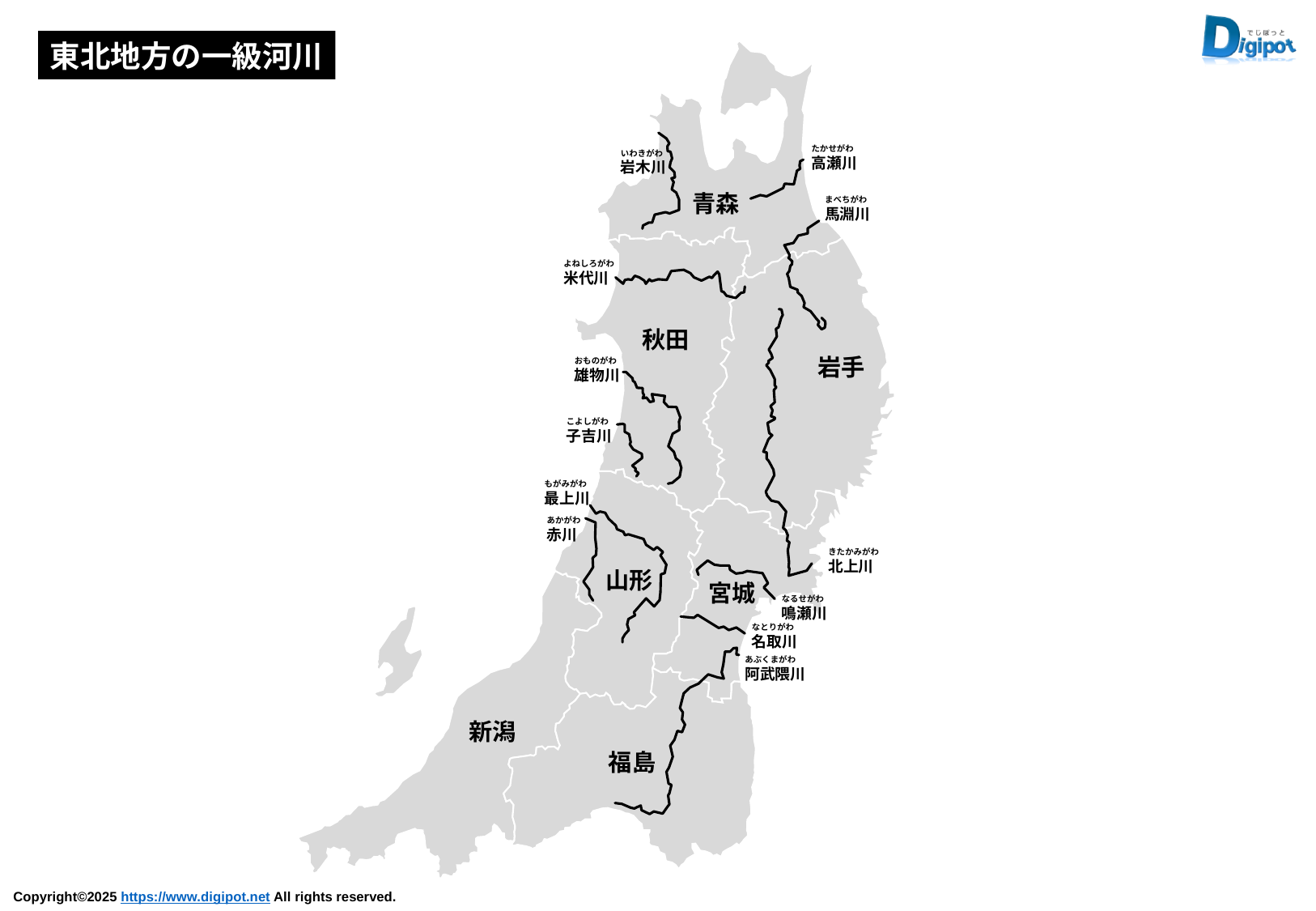

東北地方の一級河川

たかせがわ
高瀬川
いわきがわ
岩木川
まべちがわ
馬淵川
よねしろがわ
米代川
おものがわ
雄物川
こよしがわ
子吉川
もがみがわ
最上川
あかがわ
赤川
きたかみがわ
北上川
なるせがわ
鳴瀬川
なとりがわ
名取川
あぶくまがわ
阿武隈川
青森
秋田
岩手
山形
宮城
新潟
福島